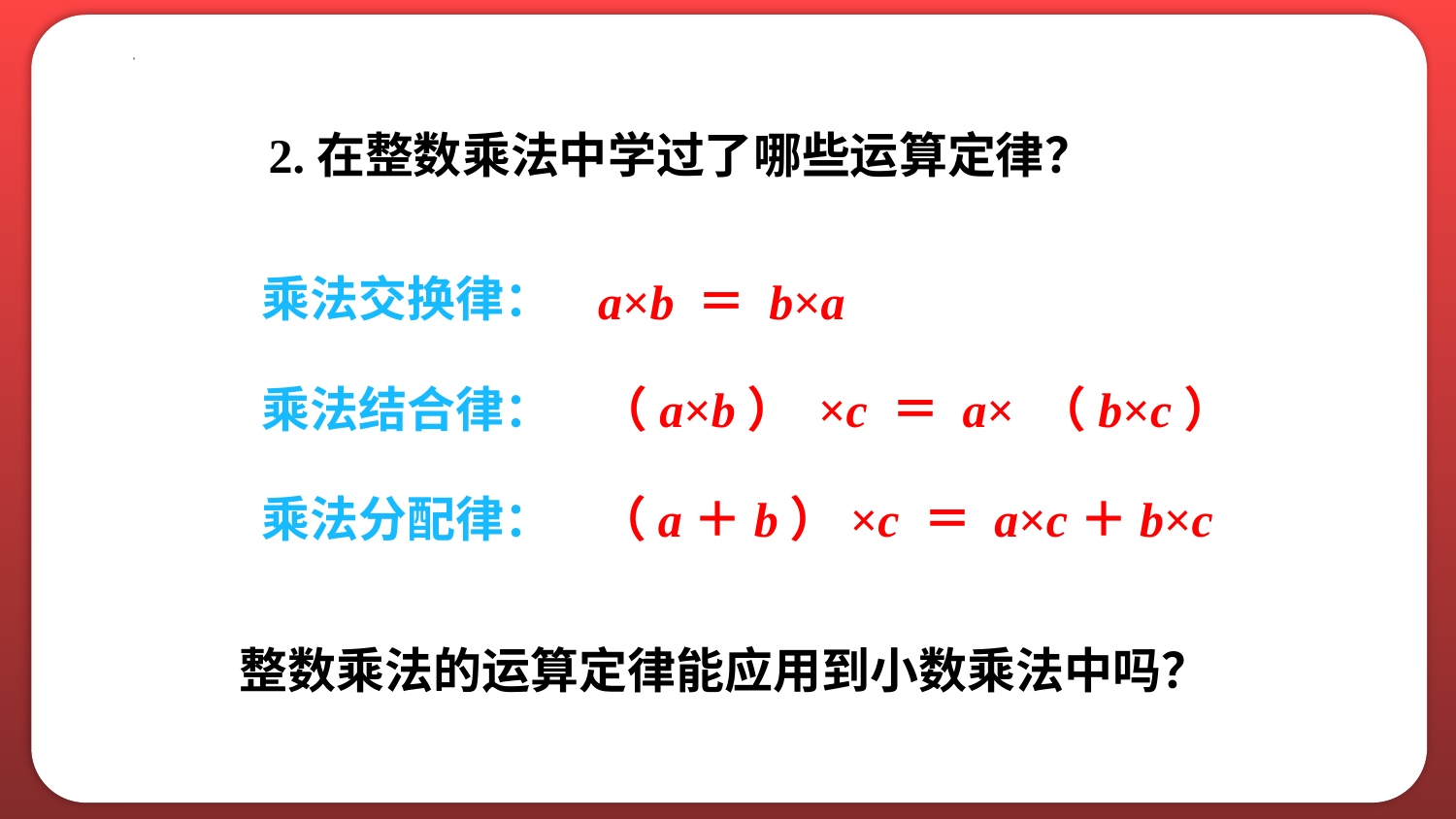

2.在整数乘法中学过了哪些运算定律？
乘法交换律：
a×b ＝ b×a
乘法结合律：
（a×b） ×c ＝ a× （b×c）
乘法分配律：
（a＋b）×c ＝ a×c＋b×c
整数乘法的运算定律能应用到小数乘法中吗？